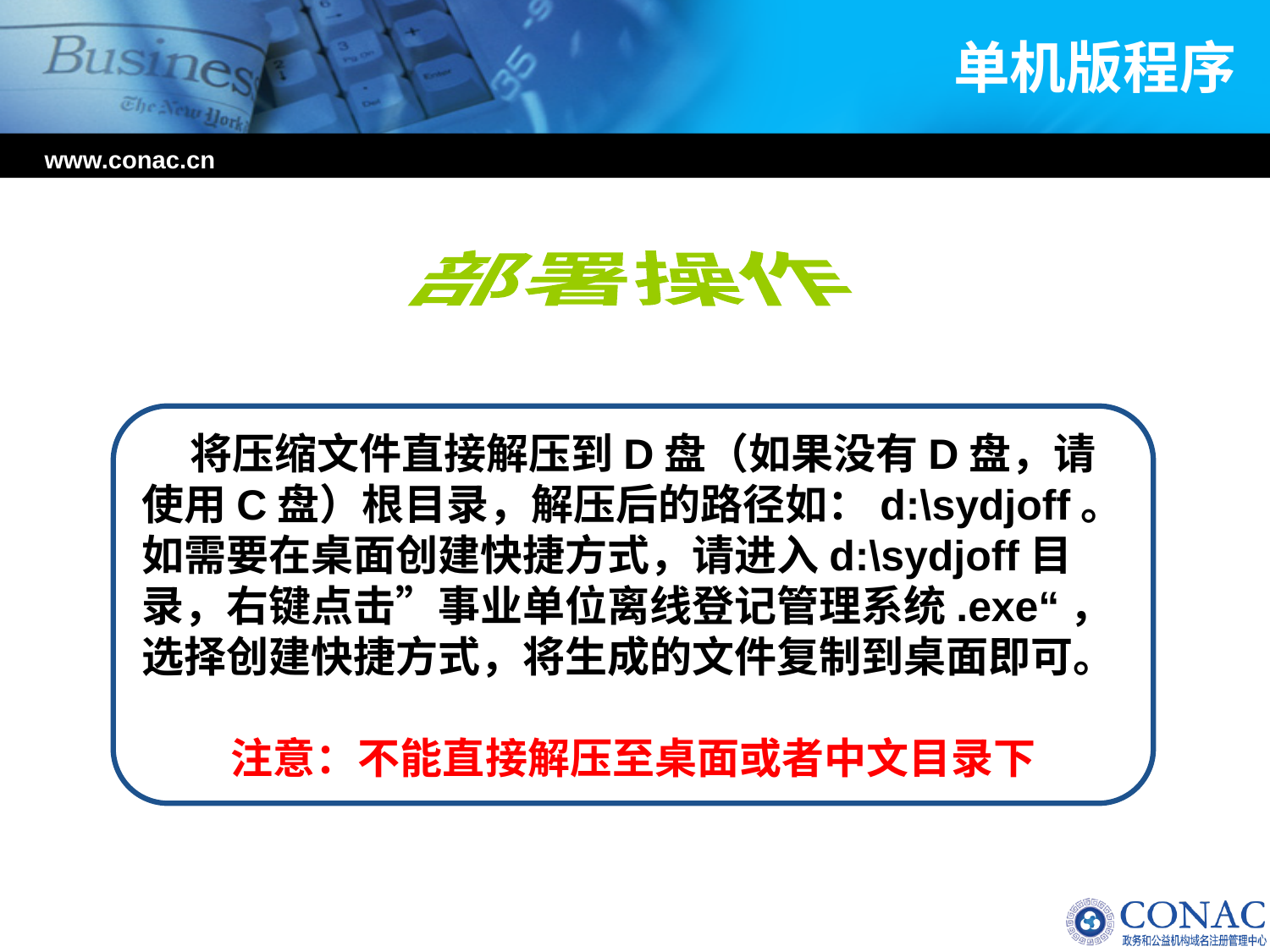

# 单机版程序
www.conac.cn
部署操作
    将压缩文件直接解压到D盘（如果没有D盘，请使用C盘）根目录，解压后的路径如：d:\sydjoff。如需要在桌面创建快捷方式，请进入d:\sydjoff目录，右键点击”事业单位离线登记管理系统.exe“，选择创建快捷方式，将生成的文件复制到桌面即可。

注意：不能直接解压至桌面或者中文目录下